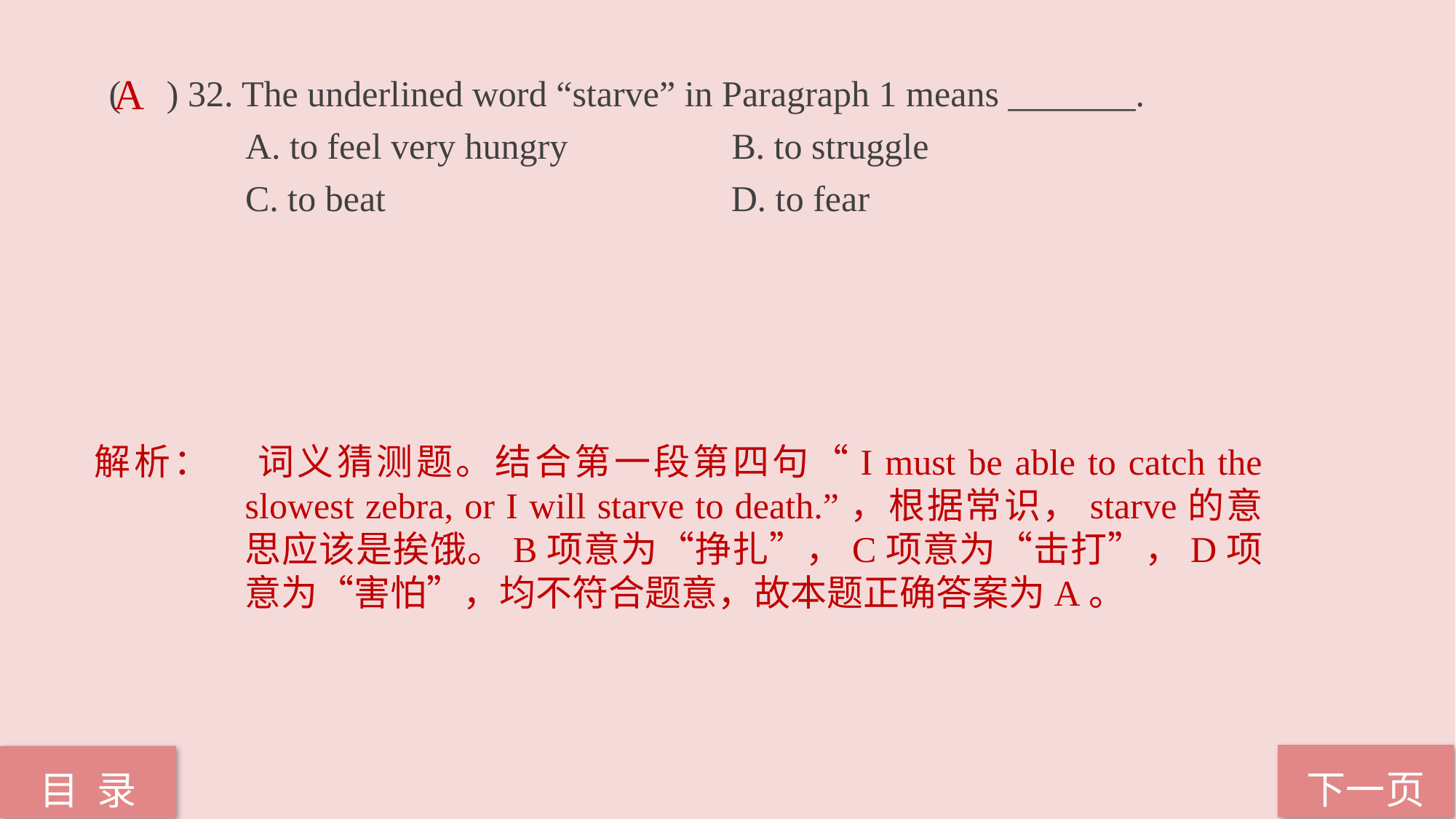

(     ) 32. The underlined word “starve” in Paragraph 1 means _______.
               A. to feel very hungry                  B. to struggle
               C. to beat                                      D. to fear
A
解析：	词义猜测题。结合第一段第四句“I must be able to catch the slowest zebra, or I will starve to death.”，根据常识，starve的意思应该是挨饿。B项意为“挣扎”，C项意为“击打”，D项意为“害怕”，均不符合题意，故本题正确答案为A。